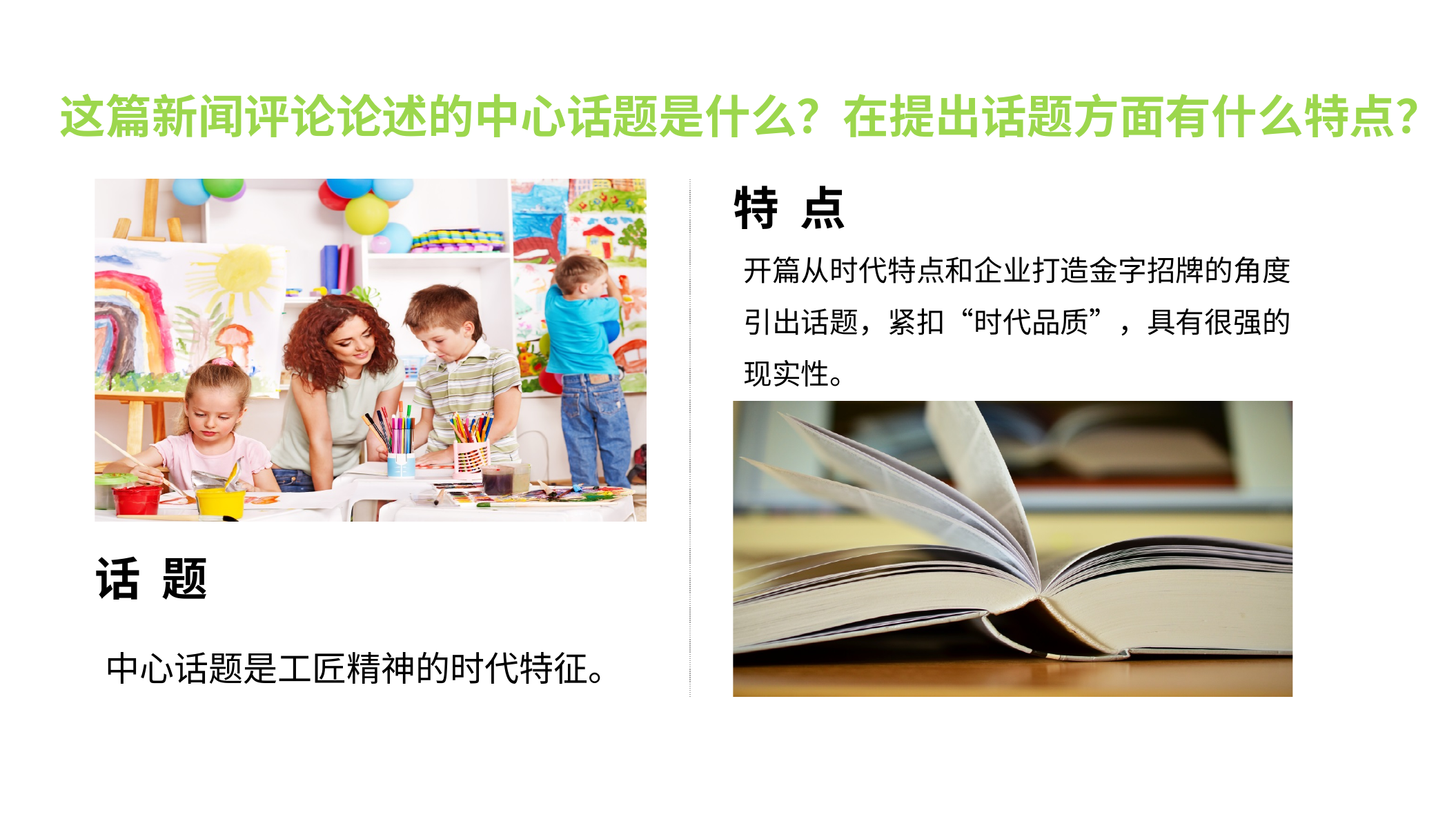

这篇新闻评论论述的中心话题是什么？在提出话题方面有什么特点？

话  题
中心话题是工匠精神的时代特征。
特  点
开篇从时代特点和企业打造金字招牌的角度引出话题，紧扣“时代品质”，具有很强的现实性。